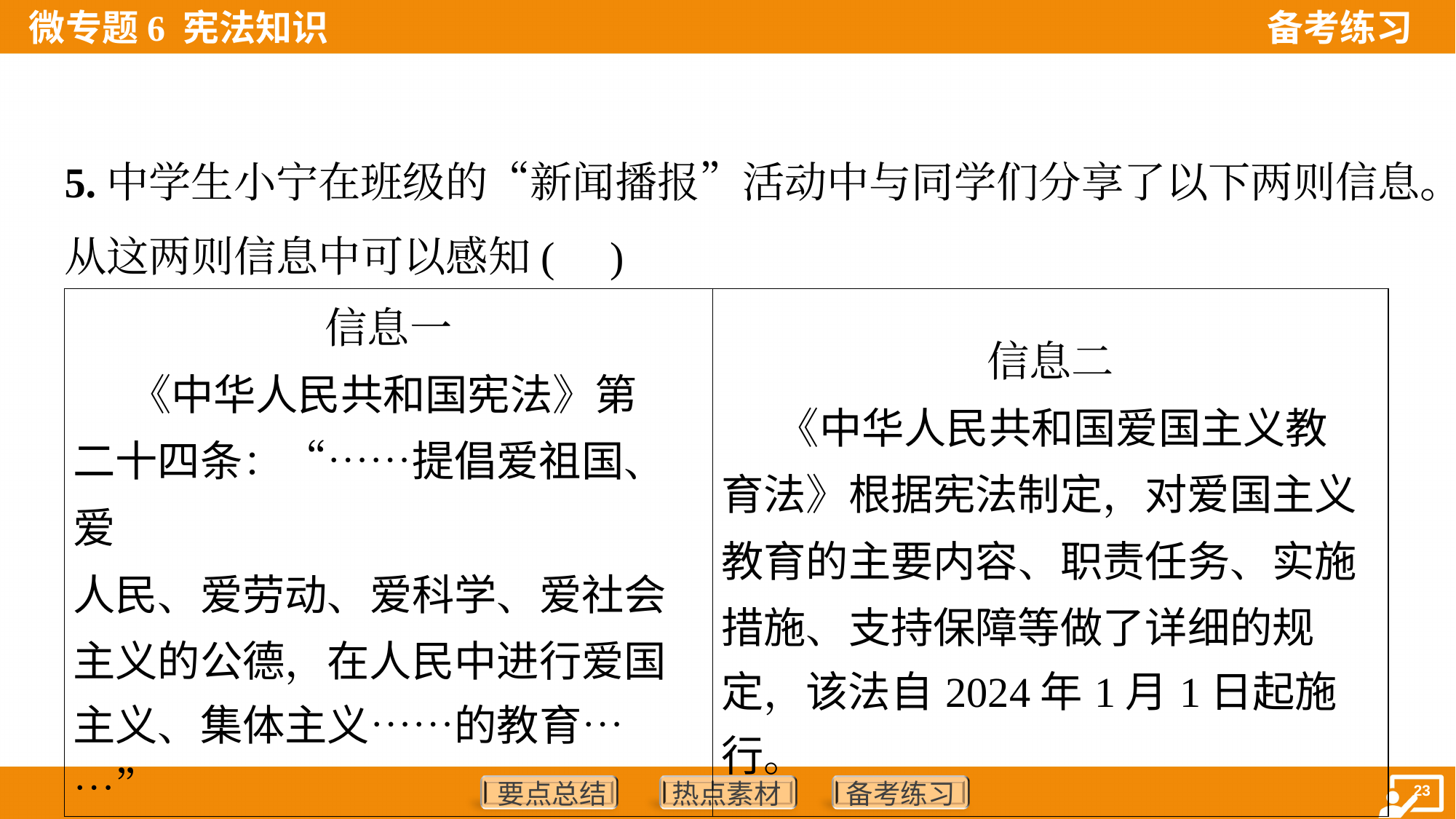

5.中学生小宁在班级的“新闻播报”活动中与同学们分享了以下两则信息。
从这两则信息中可以感知(     )
| 信息一 《中华人民共和国宪法》第 二十四条：“……提倡爱祖国、爱 人民、爱劳动、爱科学、爱社会 主义的公德，在人民中进行爱国 主义、集体主义……的教育……” | 信息二 《中华人民共和国爱国主义教 育法》根据宪法制定，对爱国主义 教育的主要内容、职责任务、实施 措施、支持保障等做了详细的规 定，该法自2024年1月1日起施行。 |
| --- | --- |